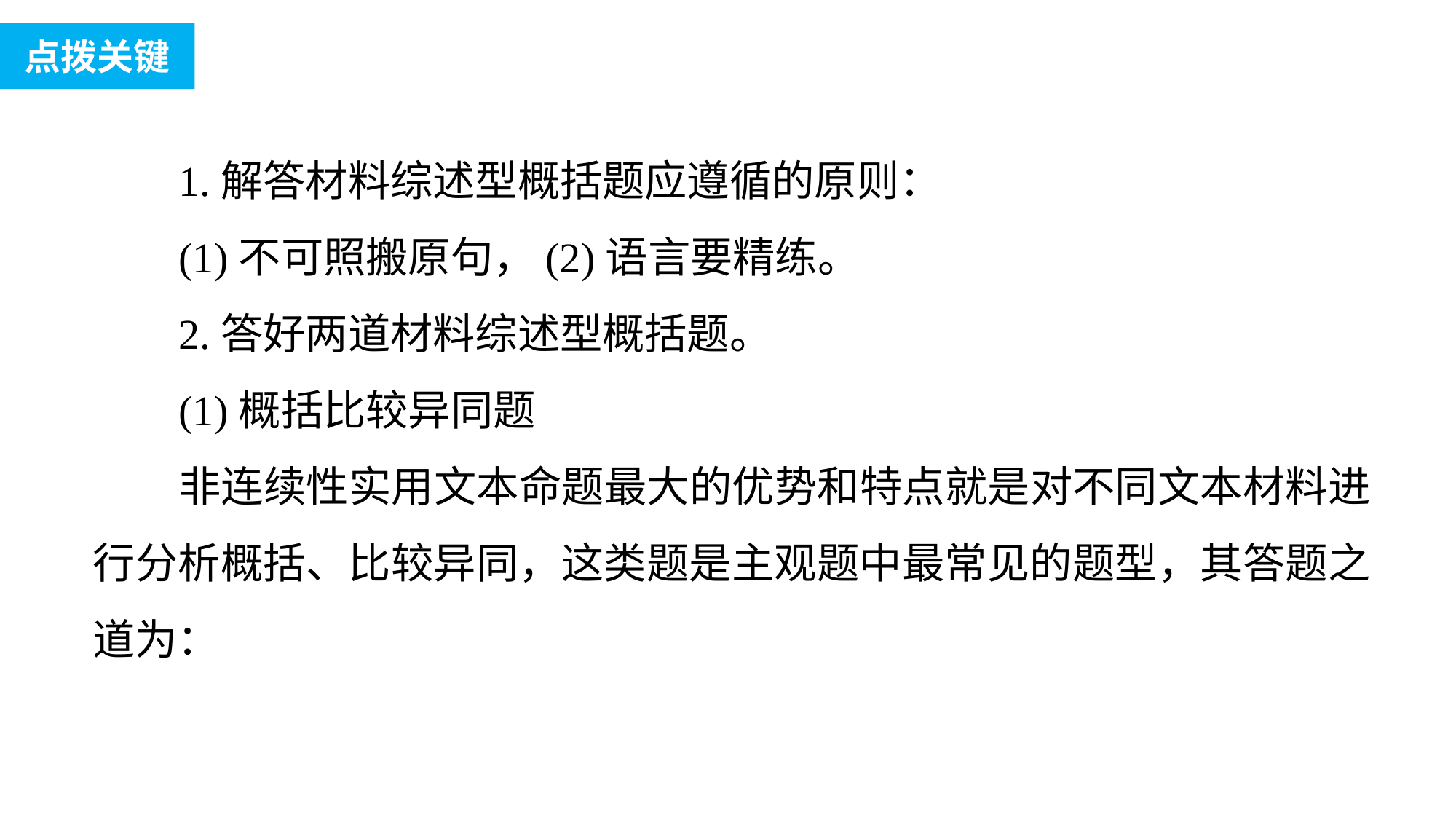

点拨关键
1.解答材料综述型概括题应遵循的原则：
(1)不可照搬原句，(2)语言要精练。
2.答好两道材料综述型概括题。
(1)概括比较异同题
非连续性实用文本命题最大的优势和特点就是对不同文本材料进行分析概括、比较异同，这类题是主观题中最常见的题型，其答题之道为：